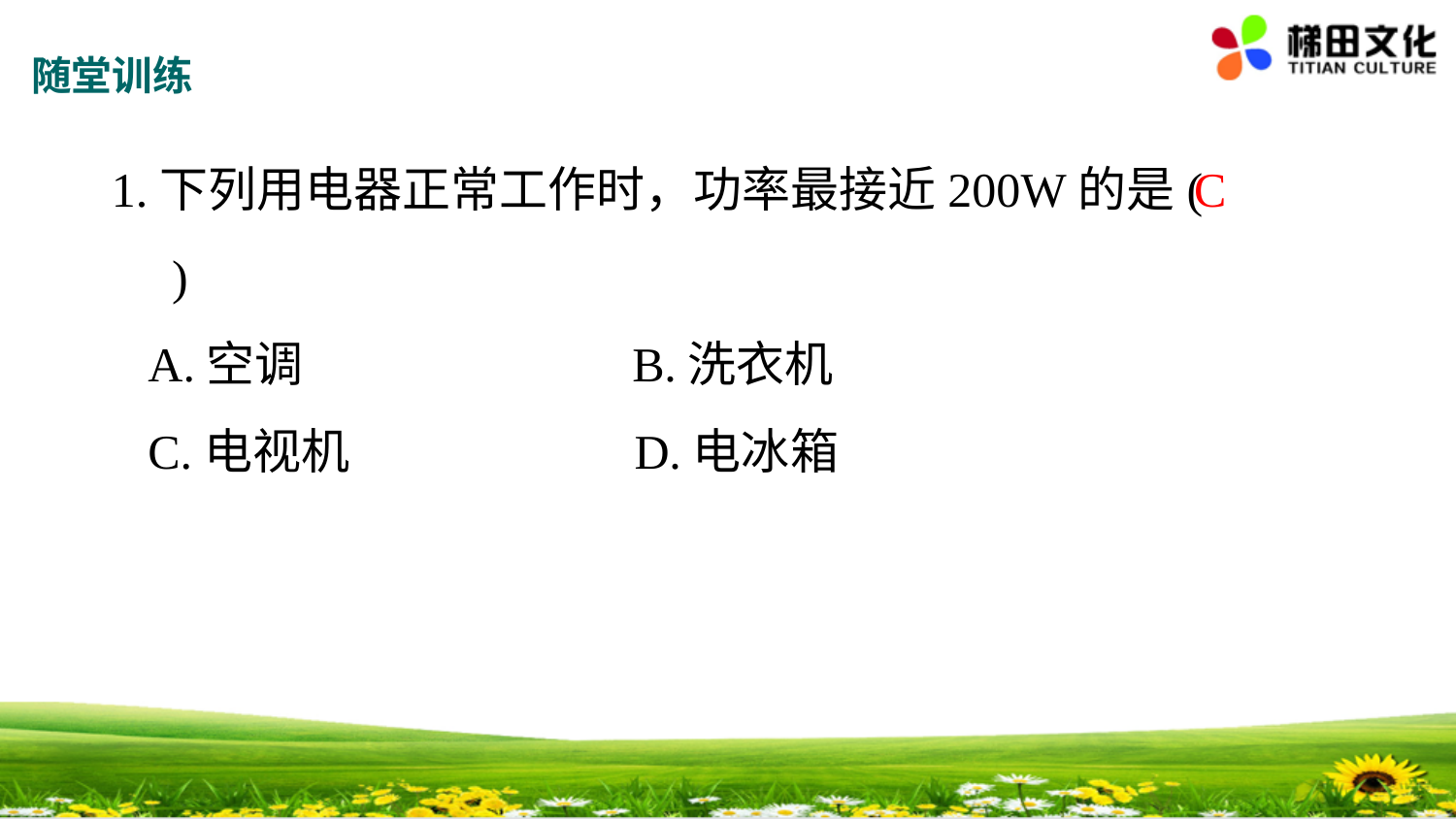

随堂训练
1.下列用电器正常工作时，功率最接近200W的是(　　)
   A.空调                             B.洗衣机
   C.电视机                         D.电冰箱
C